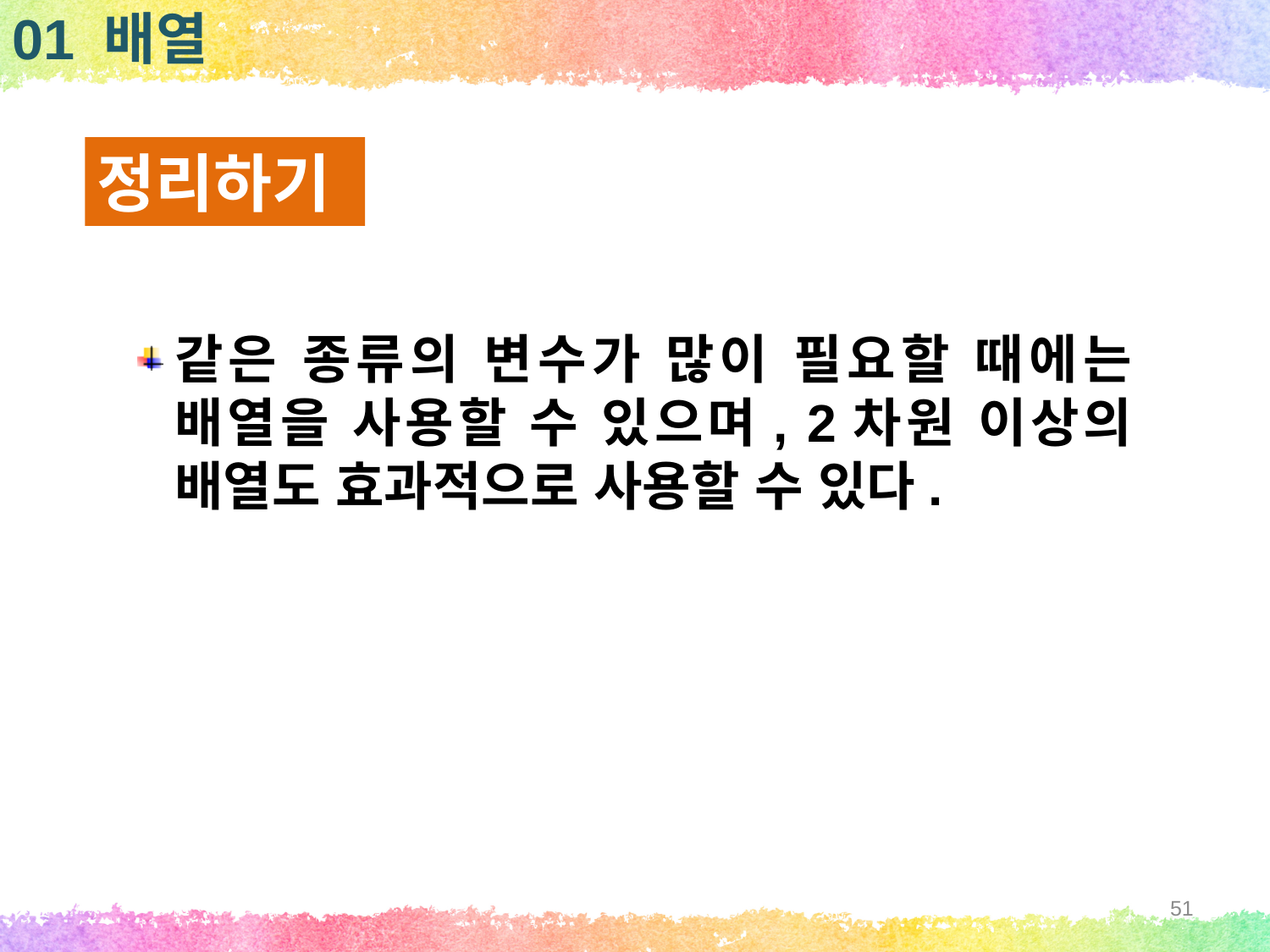

01 배열
정리하기
같은 종류의 변수가 많이 필요할 때에는 배열을 사용할 수 있으며, 2차원 이상의 배열도 효과적으로 사용할 수 있다.
51